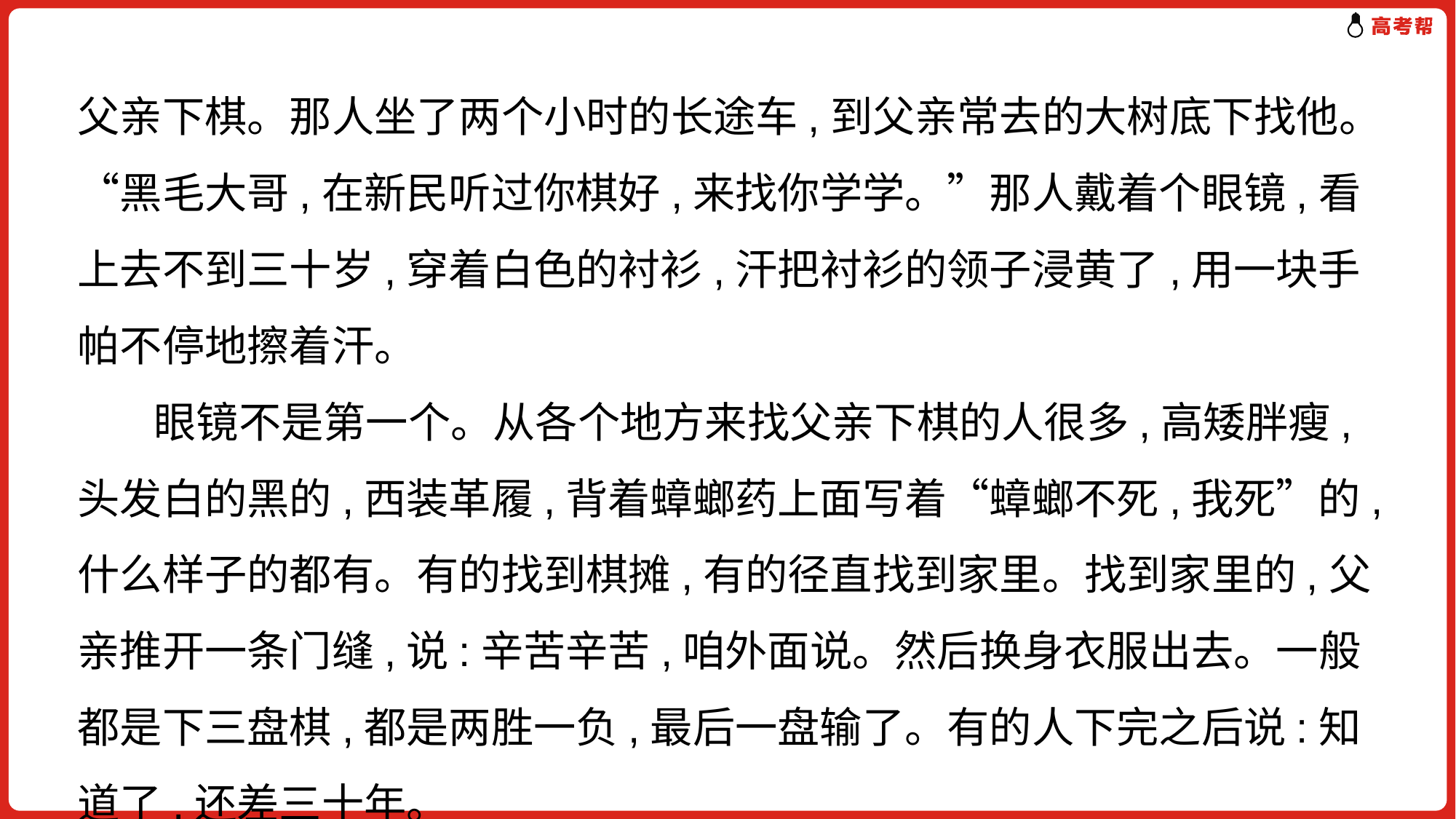

父亲下棋。那人坐了两个小时的长途车,到父亲常去的大树底下找他。“黑毛大哥,在新民听过你棋好,来找你学学。”那人戴着个眼镜,看上去不到三十岁,穿着白色的衬衫,汗把衬衫的领子浸黄了,用一块手帕不停地擦着汗。
       眼镜不是第一个。从各个地方来找父亲下棋的人很多,高矮胖瘦,头发白的黑的,西装革履,背着蟑螂药上面写着“蟑螂不死,我死”的,什么样子的都有。有的找到棋摊,有的径直找到家里。找到家里的,父亲推开一条门缝,说:辛苦辛苦,咱外面说。然后换身衣服出去。一般都是下三盘棋,都是两胜一负,最后一盘输了。有的人下完之后说:知道了,还差三十年。